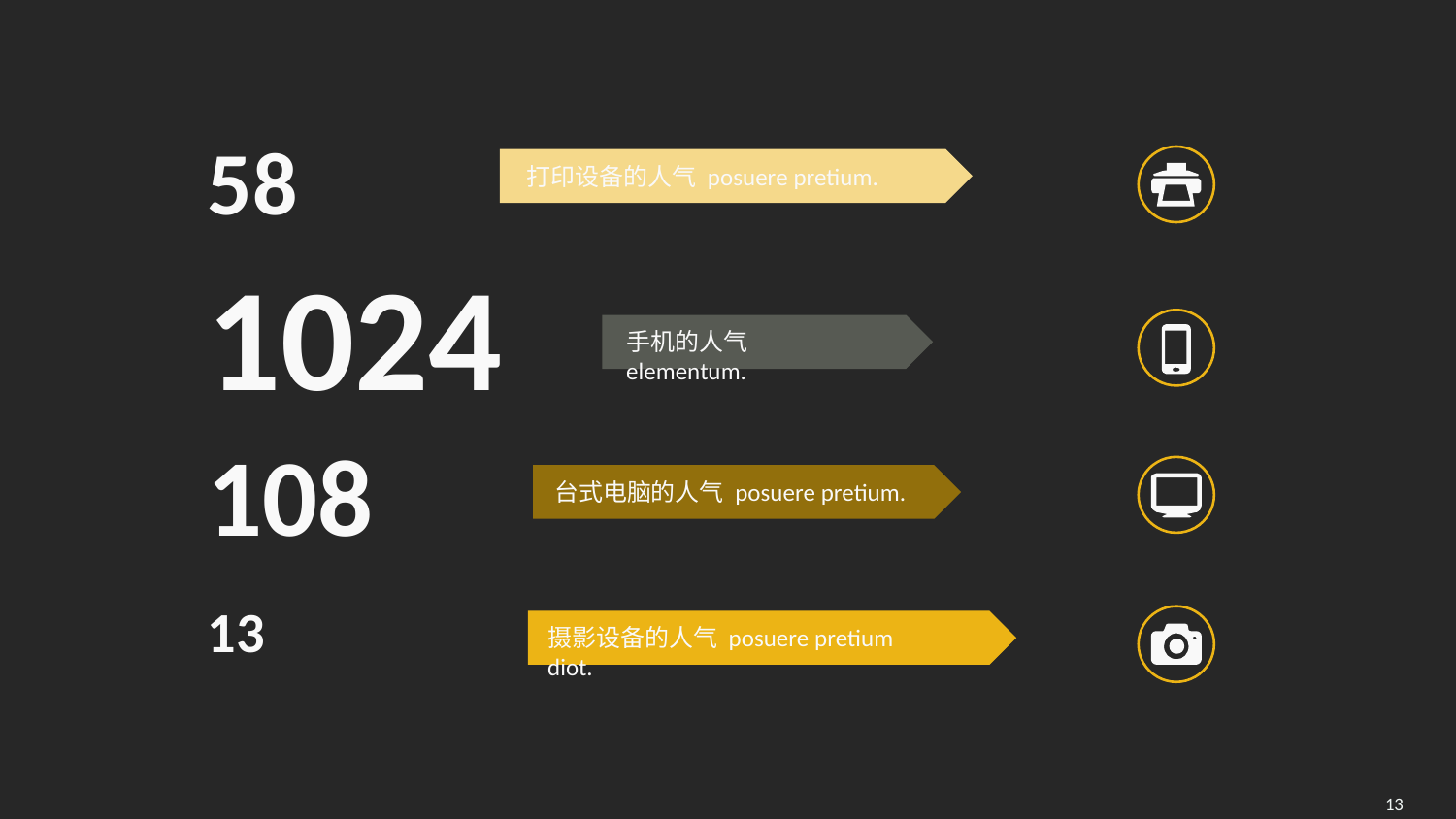

58

打印设备的人气 posuere pretium.

1024

手机的人气 elementum.

108

台式电脑的人气 posuere pretium.

13

摄影设备的人气 posuere pretium diot.